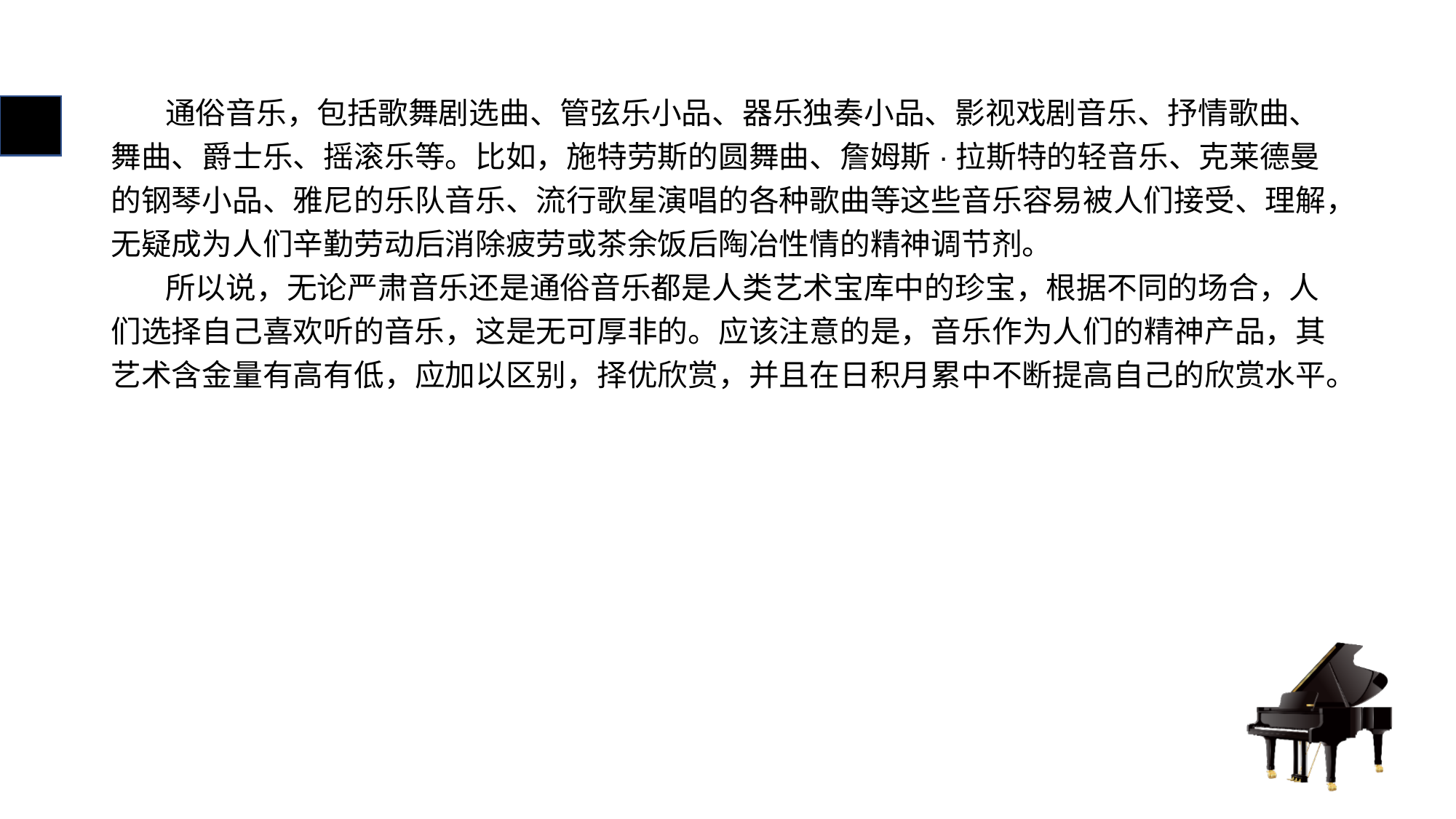

# 通俗音乐，包括歌舞剧选曲、管弦乐小品、器乐独奏小品、影视戏剧音乐、抒情歌曲、舞曲、爵士乐、摇滚乐等。比如，施特劳斯的圆舞曲、詹姆斯·拉斯特的轻音乐、克莱德曼的钢琴小品、雅尼的乐队音乐、流行歌星演唱的各种歌曲等这些音乐容易被人们接受、理解，无疑成为人们辛勤劳动后消除疲劳或茶余饭后陶冶性情的精神调节剂。
       所以说，无论严肃音乐还是通俗音乐都是人类艺术宝库中的珍宝，根据不同的场合，人们选择自己喜欢听的音乐，这是无可厚非的。应该注意的是，音乐作为人们的精神产品，其艺术含金量有高有低，应加以区别，择优欣赏，并且在日积月累中不断提高自己的欣赏水平。